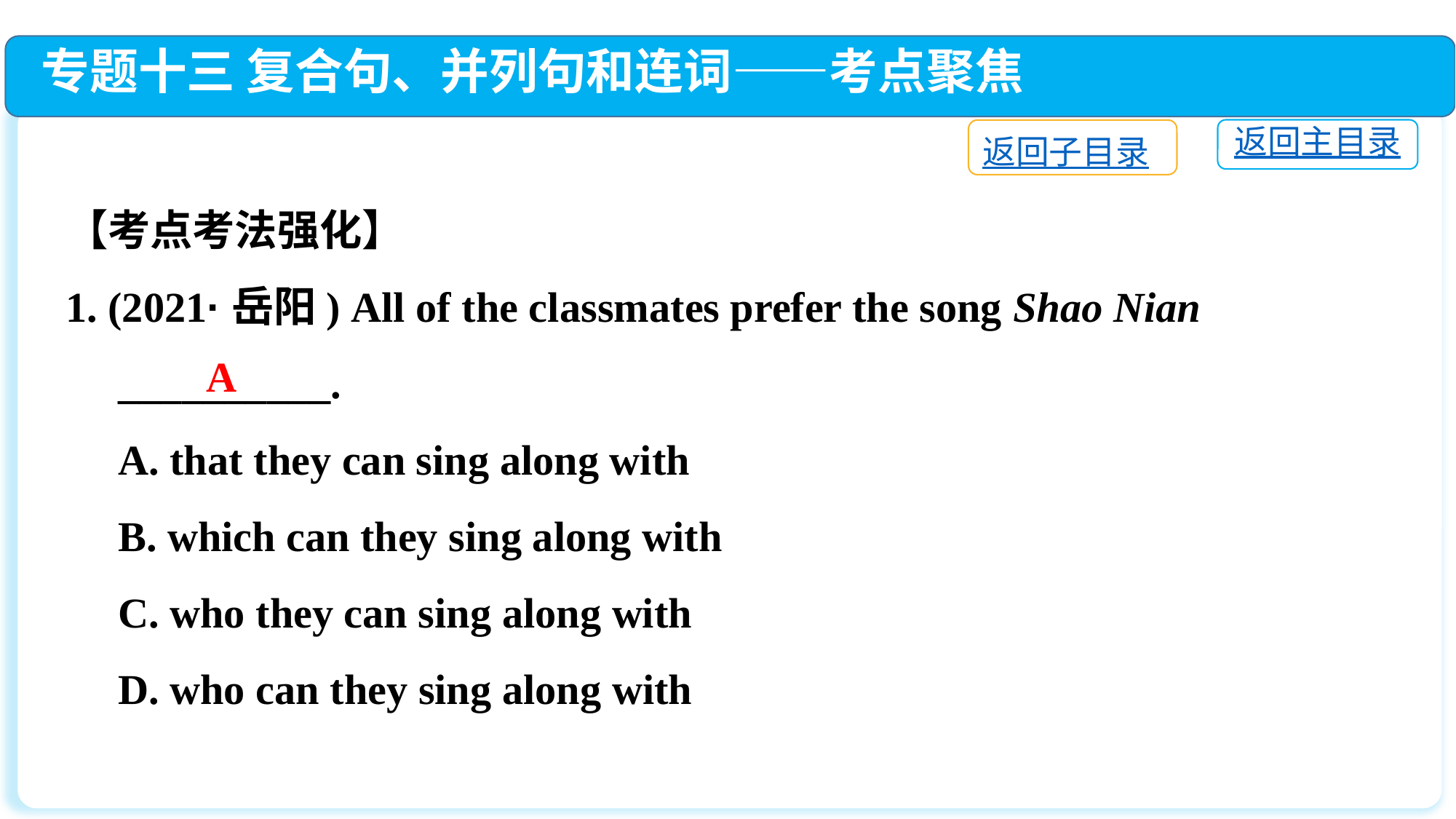

专题十三 复合句、并列句和连词——考点聚焦

返回主目录

返回子目录
【考点考法强化】
1. (2021·岳阳) All of the classmates prefer the song Shao Nian
     __________.
     A. that they can sing along with
     B. which can they sing along with
     C. who they can sing along with
     D. who can they sing along with
A